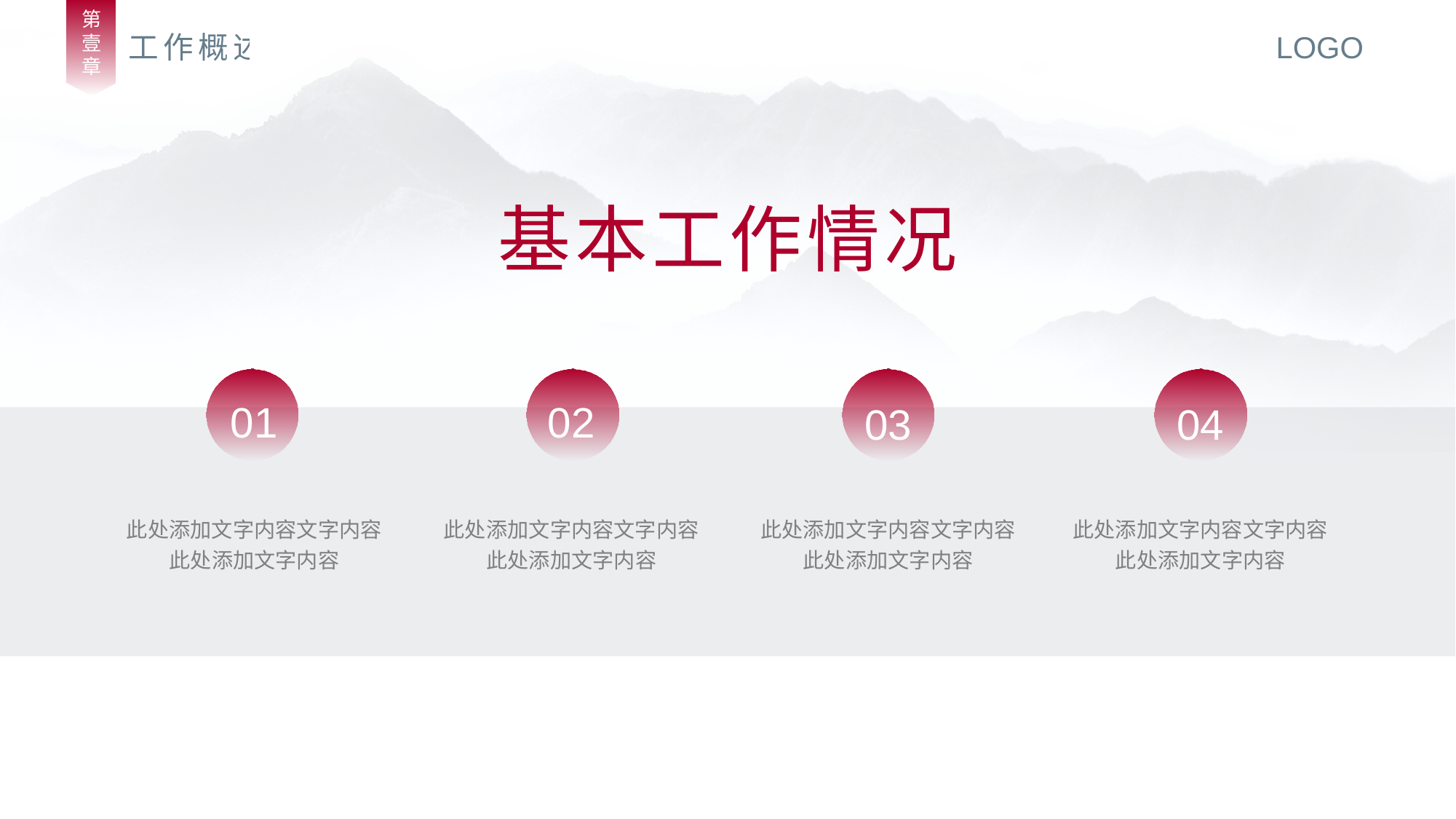

第
壹
章
工作概述
LOGO
基本工作情况

01

02

03

04

此处添加文字内容文字内容
此处添加文字内容
此处添加文字内容文字内容
此处添加文字内容
此处添加文字内容文字内容
此处添加文字内容
此处添加文字内容文字内容
此处添加文字内容